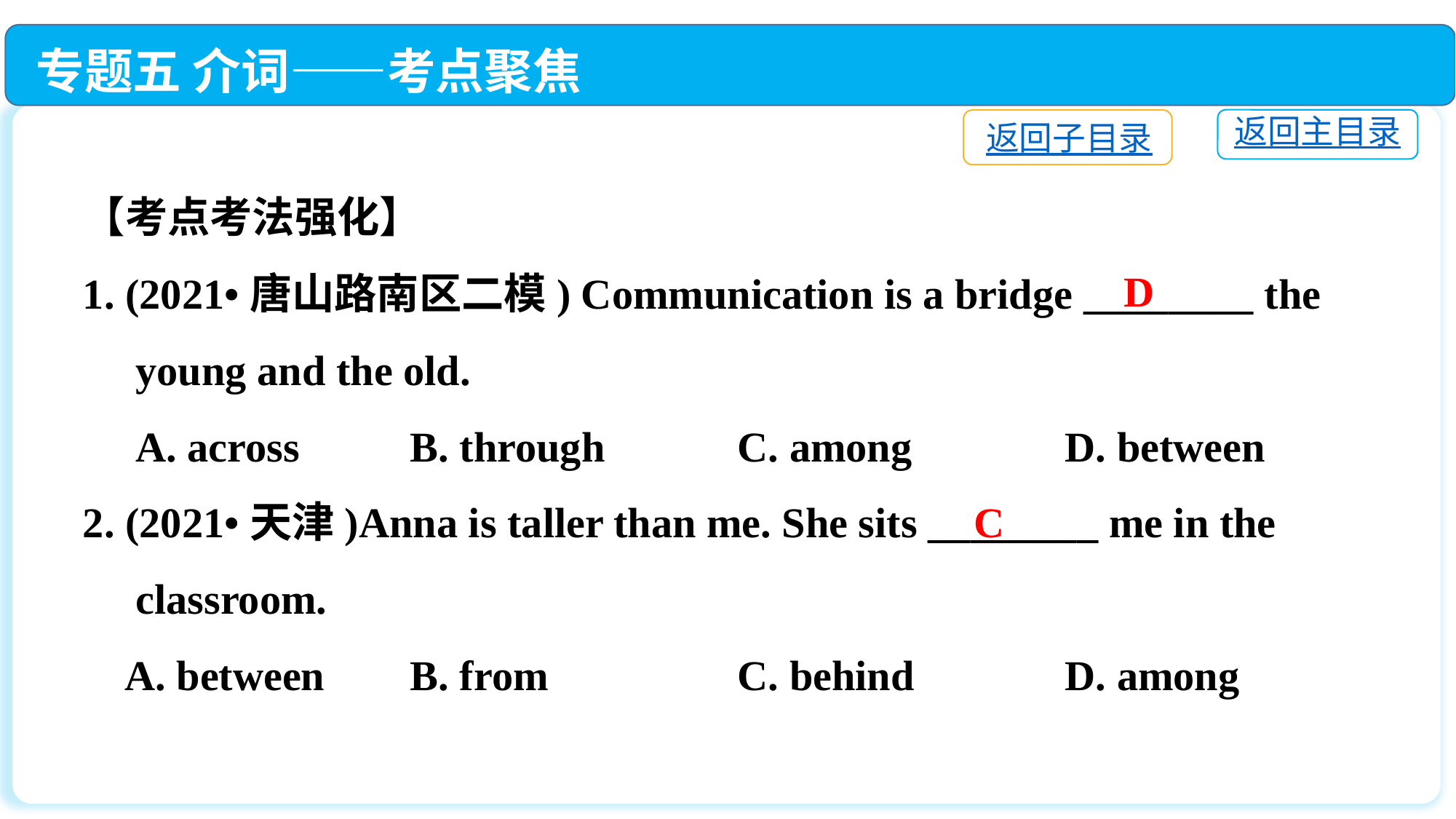

专题五 介词——考点聚焦

返回主目录

返回子目录
【考点考法强化】
1. (2021•唐山路南区二模) Communication is a bridge ________ the
     young and the old.
     A. across　 	B. through        	C. among　　 	D. between
2. (2021•天津)Anna is taller than me. She sits ________ me in the
     classroom.
    A. between	B. from		C. behind		D. among
D
C